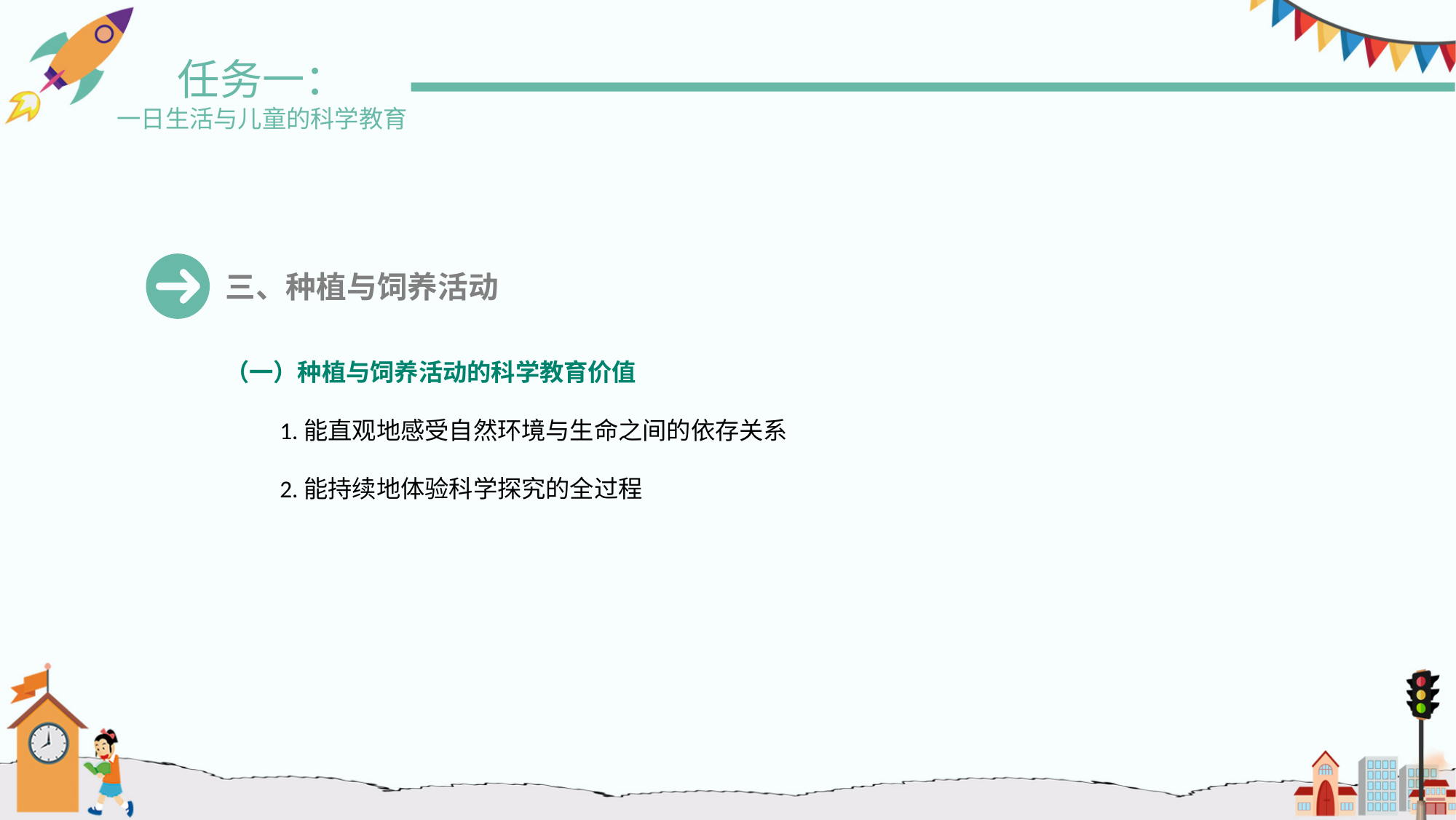

任务一：
一日生活与儿童的科学教育

三、种植与饲养活动
（一）种植与饲养活动的科学教育价值
1.能直观地感受自然环境与生命之间的依存关系
2.能持续地体验科学探究的全过程